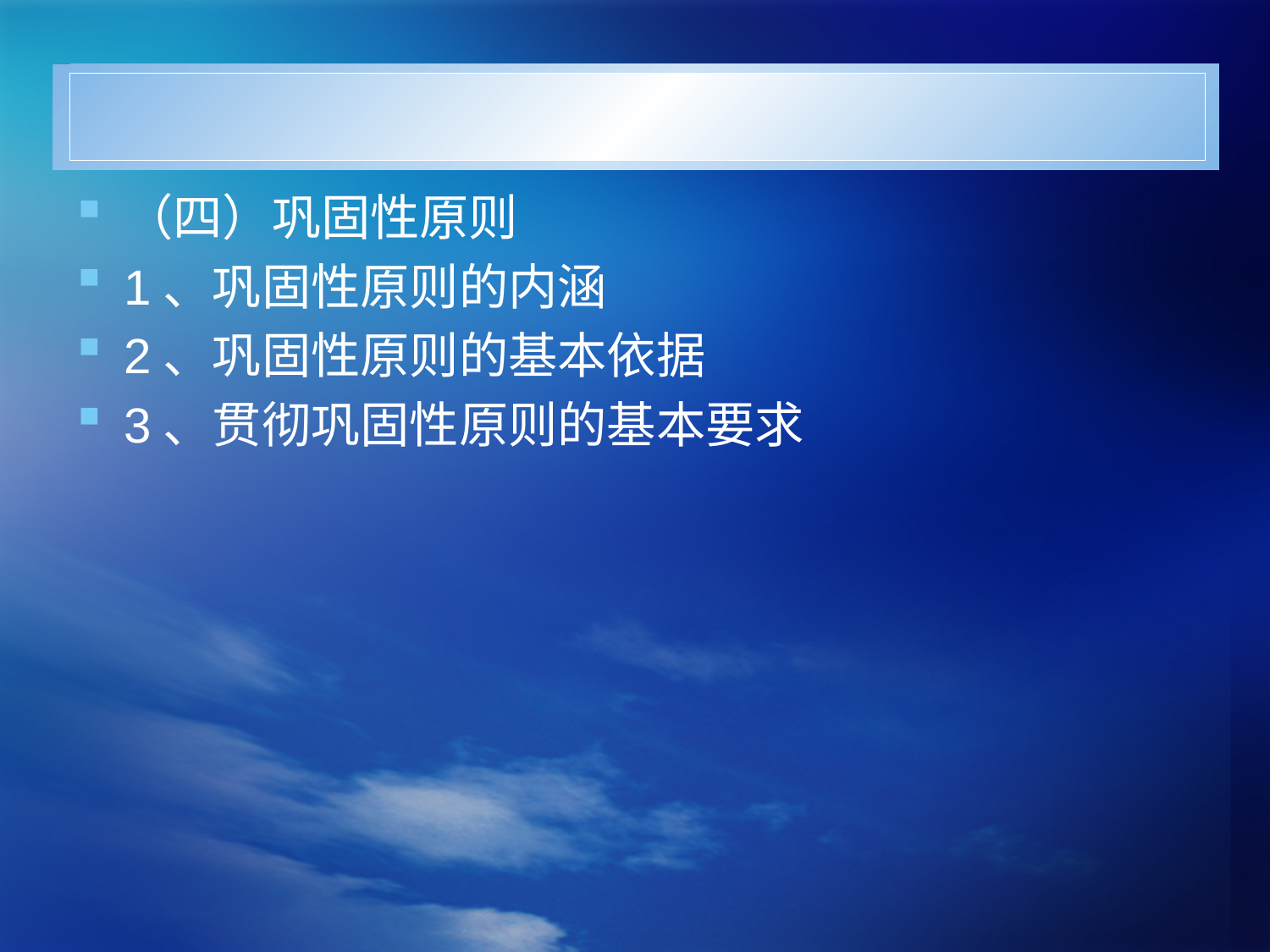

#
（四）巩固性原则
1、巩固性原则的内涵
2、巩固性原则的基本依据
3、贯彻巩固性原则的基本要求